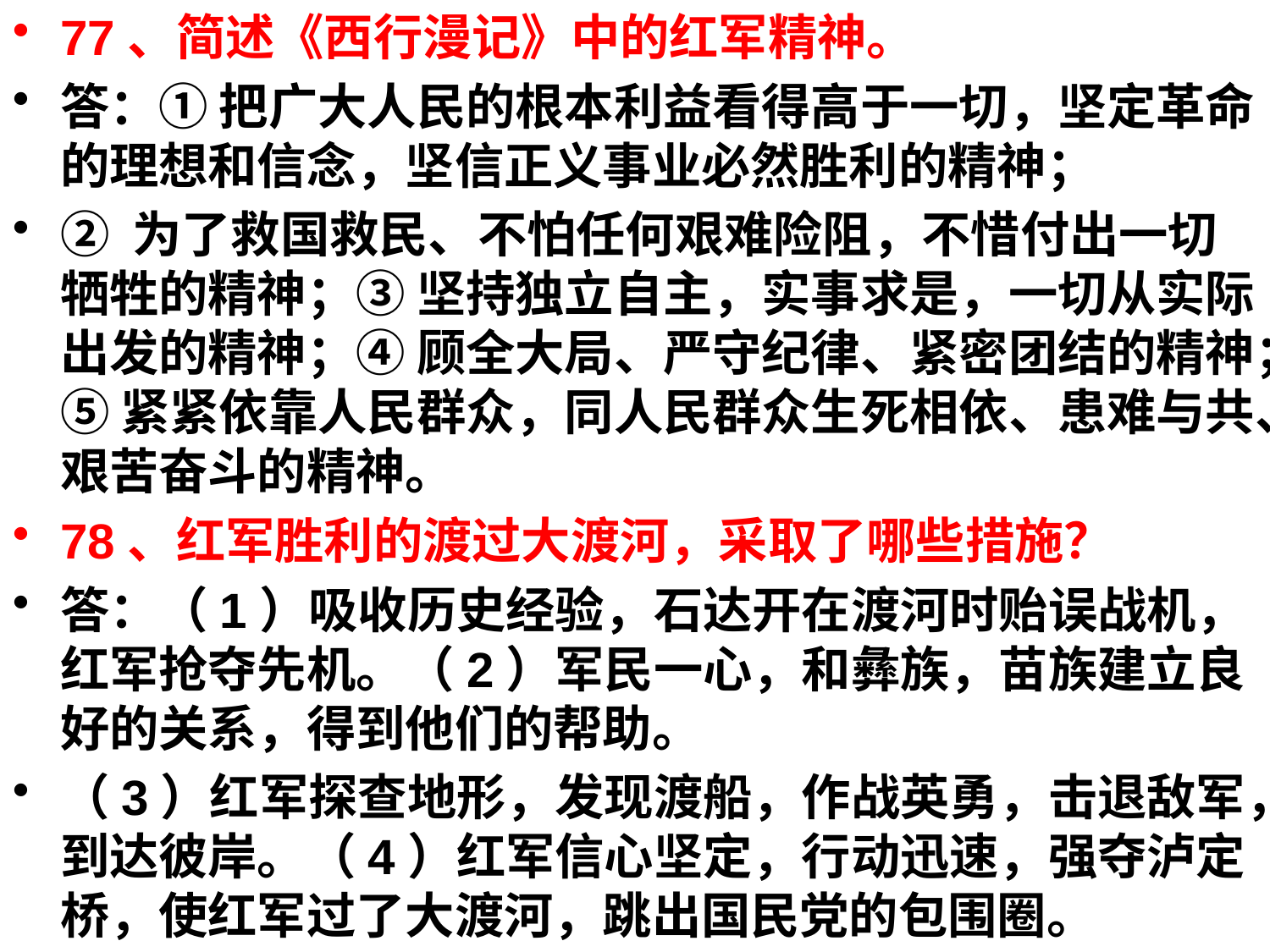

77、简述《西行漫记》中的红军精神。
答：① 把广大人民的根本利益看得高于一切，坚定革命的理想和信念，坚信正义事业必然胜利的精神；
② 为了救国救民、不怕任何艰难险阻，不惜付出一切牺牲的精神；③ 坚持独立自主，实事求是，一切从实际出发的精神；④ 顾全大局、严守纪律、紧密团结的精神；⑤ 紧紧依靠人民群众，同人民群众生死相依、患难与共、艰苦奋斗的精神。
78、红军胜利的渡过大渡河，采取了哪些措施？
答：（1）吸收历史经验，石达开在渡河时贻误战机，红军抢夺先机。（2）军民一心，和彝族，苗族建立良好的关系，得到他们的帮助。
（3）红军探查地形，发现渡船，作战英勇，击退敌军，到达彼岸。（4）红军信心坚定，行动迅速，强夺泸定桥，使红军过了大渡河，跳出国民党的包围圈。
#